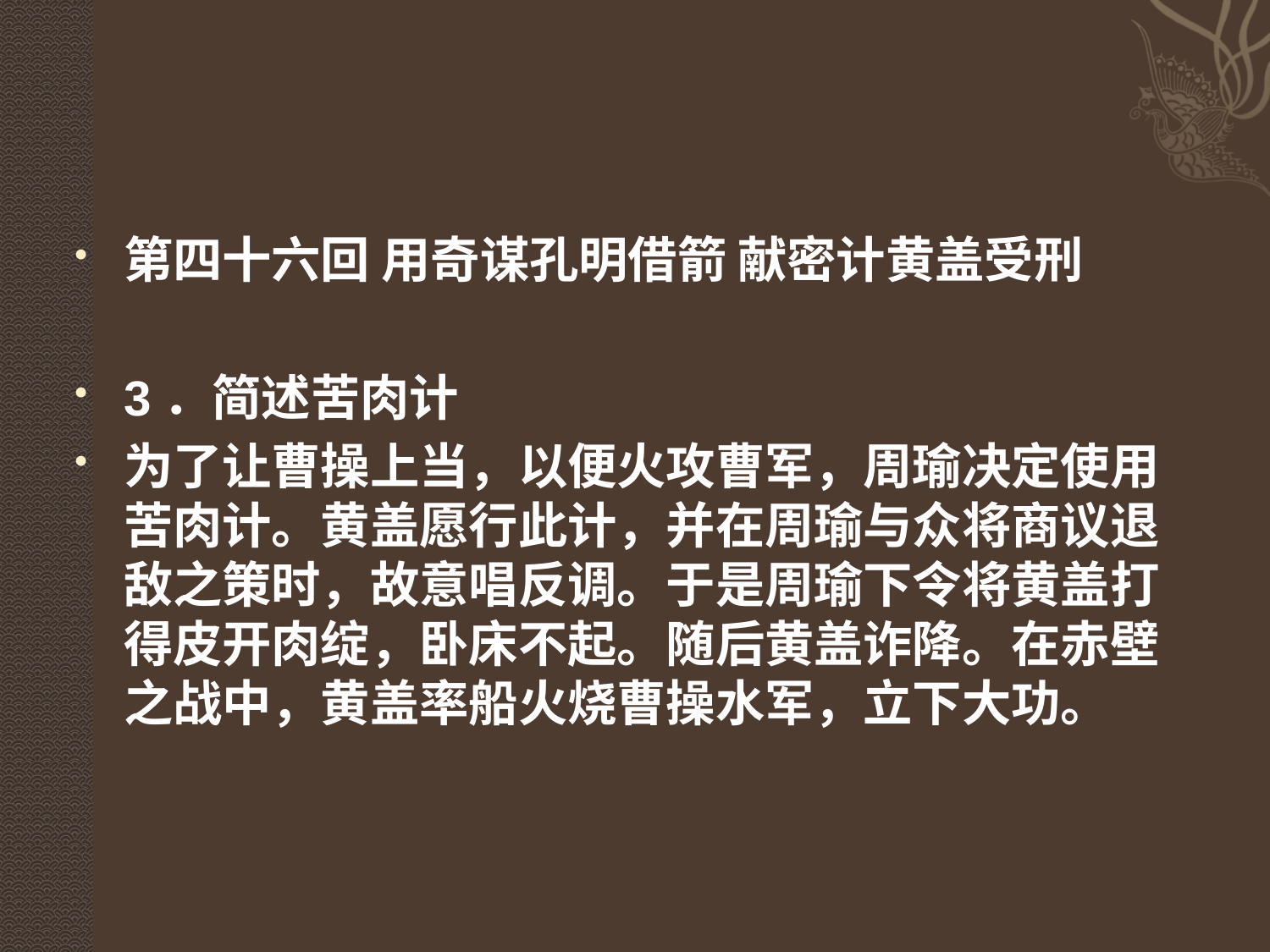

#
第四十六回 用奇谋孔明借箭 献密计黄盖受刑

3．简述苦肉计
为了让曹操上当，以便火攻曹军，周瑜决定使用苦肉计。黄盖愿行此计，并在周瑜与众将商议退敌之策时，故意唱反调。于是周瑜下令将黄盖打得皮开肉绽，卧床不起。随后黄盖诈降。在赤壁之战中，黄盖率船火烧曹操水军，立下大功。